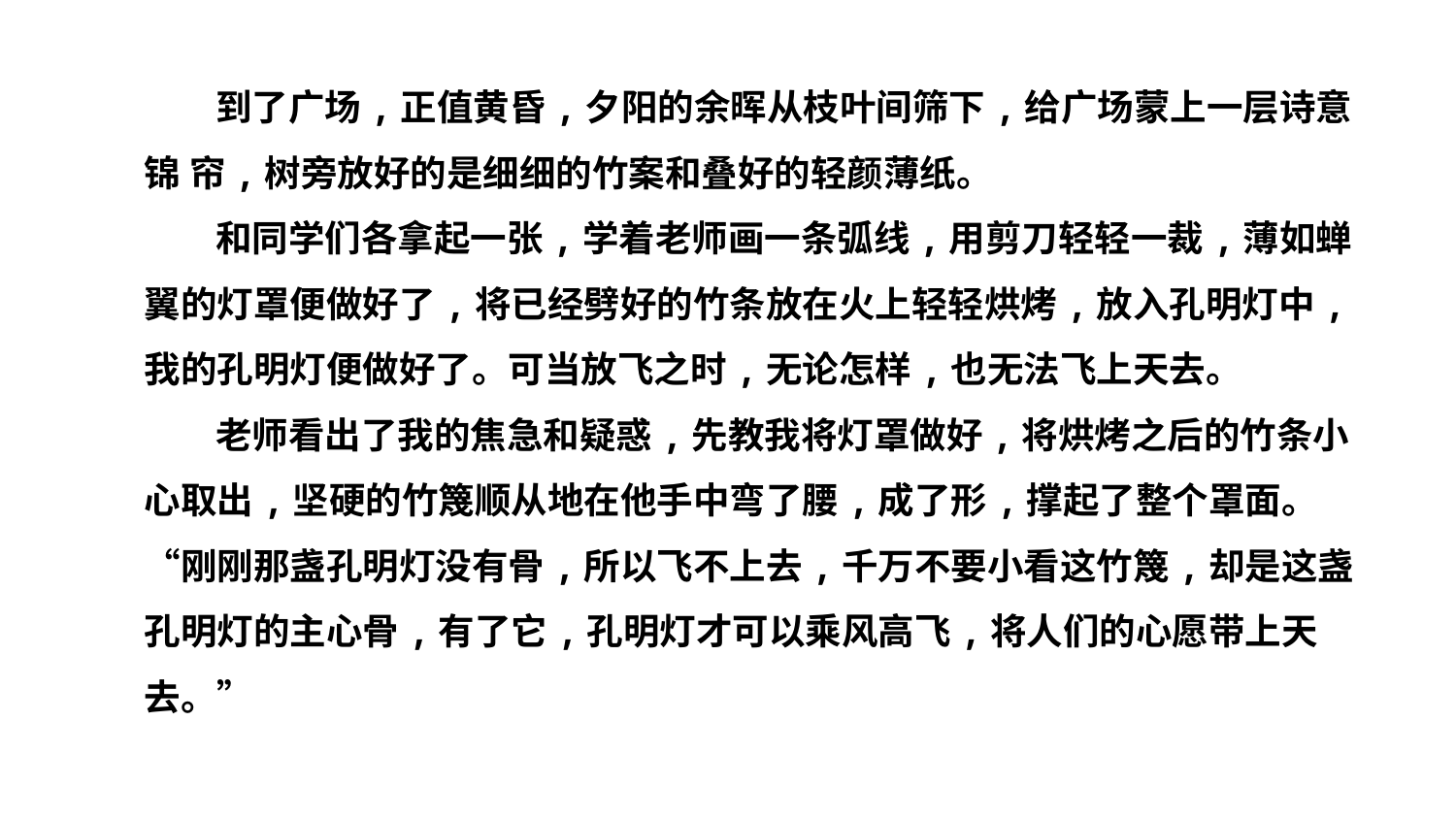

到了广场,正值黄昏,夕阳的余晖从枝叶间筛下,给广场蒙上一层诗意锦 帘,树旁放好的是细细的竹案和叠好的轻颜薄纸。
和同学们各拿起一张,学着老师画一条弧线,用剪刀轻轻一裁,薄如蝉翼的灯罩便做好了,将已经劈好的竹条放在火上轻轻烘烤,放入孔明灯中,我的孔明灯便做好了。可当放飞之时,无论怎样,也无法飞上天去。
老师看出了我的焦急和疑惑,先教我将灯罩做好,将烘烤之后的竹条小心取出,坚硬的竹篾顺从地在他手中弯了腰,成了形,撑起了整个罩面。“刚刚那盏孔明灯没有骨,所以飞不上去,千万不要小看这竹篾,却是这盏孔明灯的主心骨,有了它,孔明灯才可以乘风高飞,将人们的心愿带上天去。”